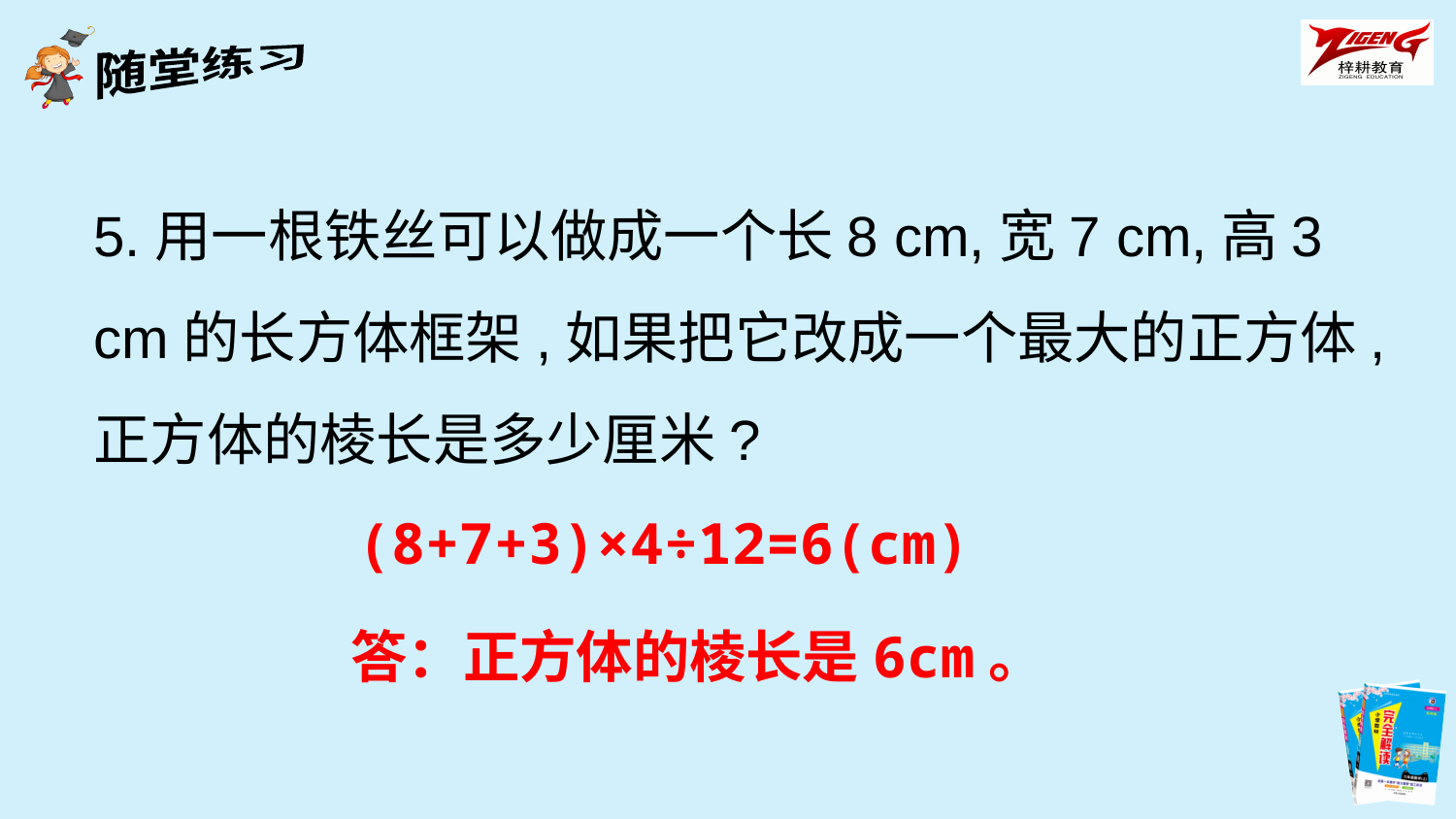

5.用一根铁丝可以做成一个长8 cm,宽7 cm,高3 cm的长方体框架,如果把它改成一个最大的正方体,正方体的棱长是多少厘米?
(8+7+3)×4÷12=6(cm)
答：正方体的棱长是6cm。